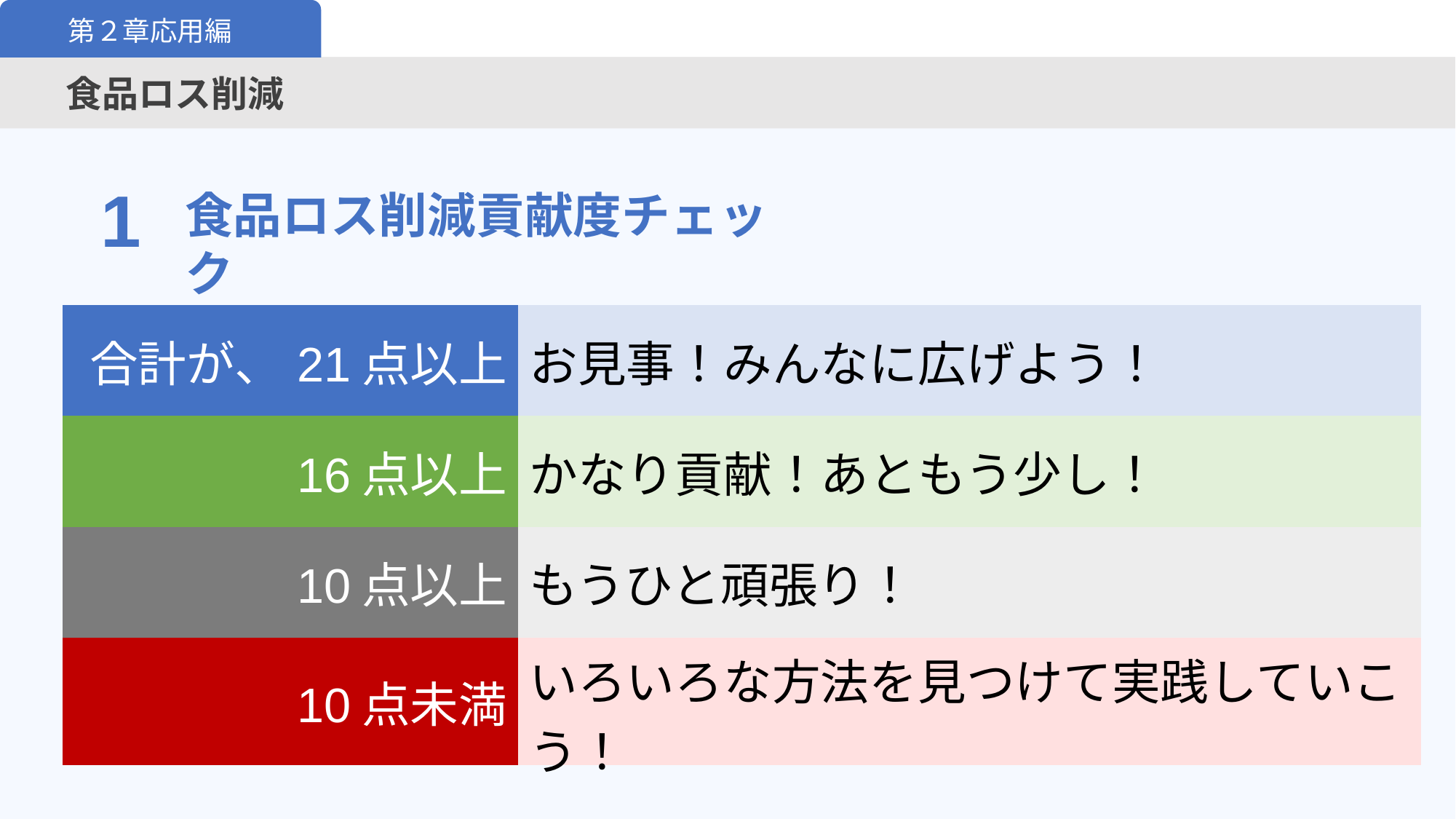

第２章応用編
食品ロス削減
1
食品ロス削減貢献度チェック
| 合計が、21点以上 | お見事！みんなに広げよう！ |
| --- | --- |
| 16点以上 | かなり貢献！あともう少し！ |
| 10点以上 | もうひと頑張り！ |
| 10点未満 | いろいろな方法を見つけて実践していこう！ |